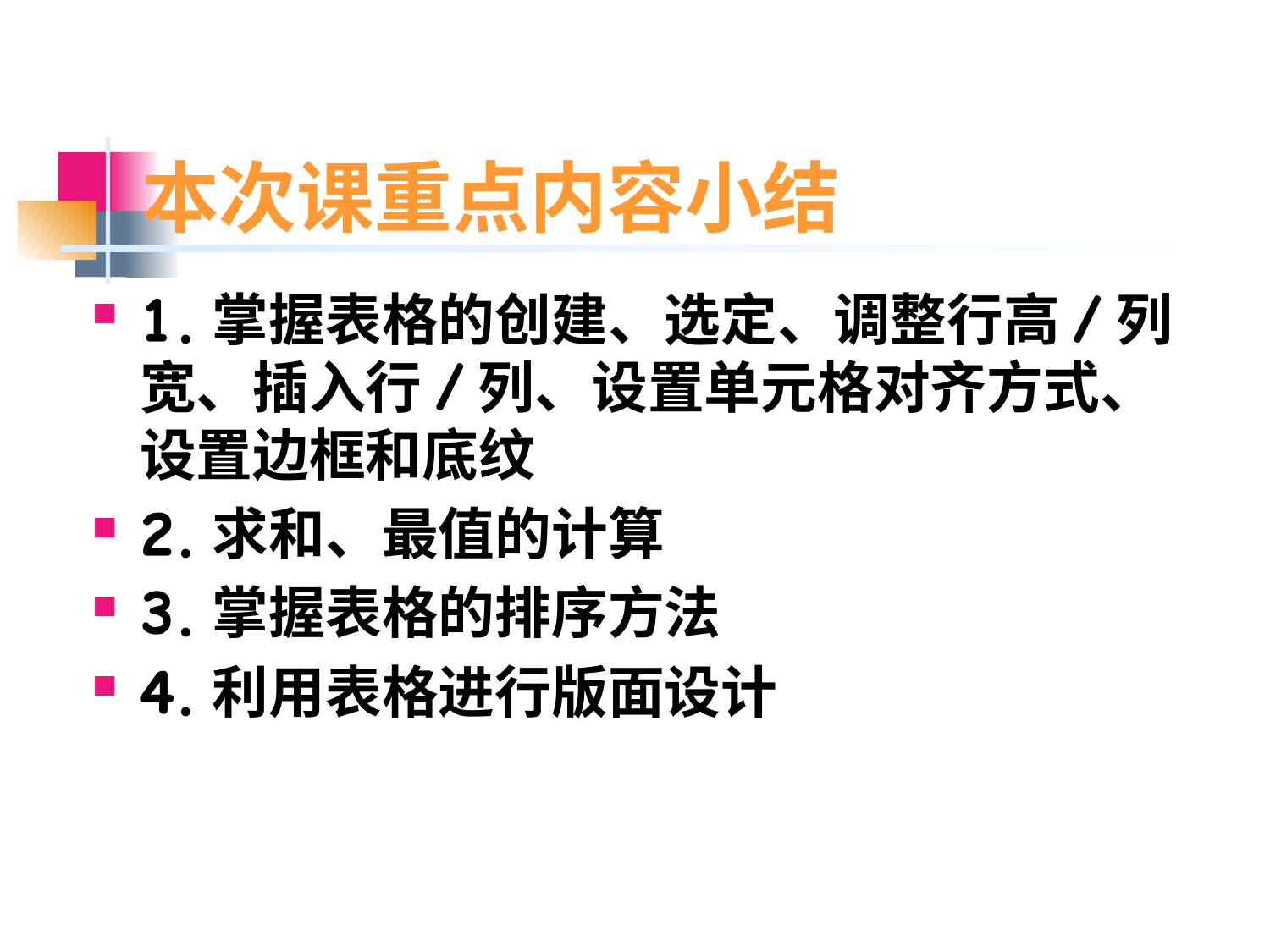

# 本次课重点内容小结
1.掌握表格的创建、选定、调整行高/列宽、插入行/列、设置单元格对齐方式、设置边框和底纹
2.求和、最值的计算
3.掌握表格的排序方法
4.利用表格进行版面设计